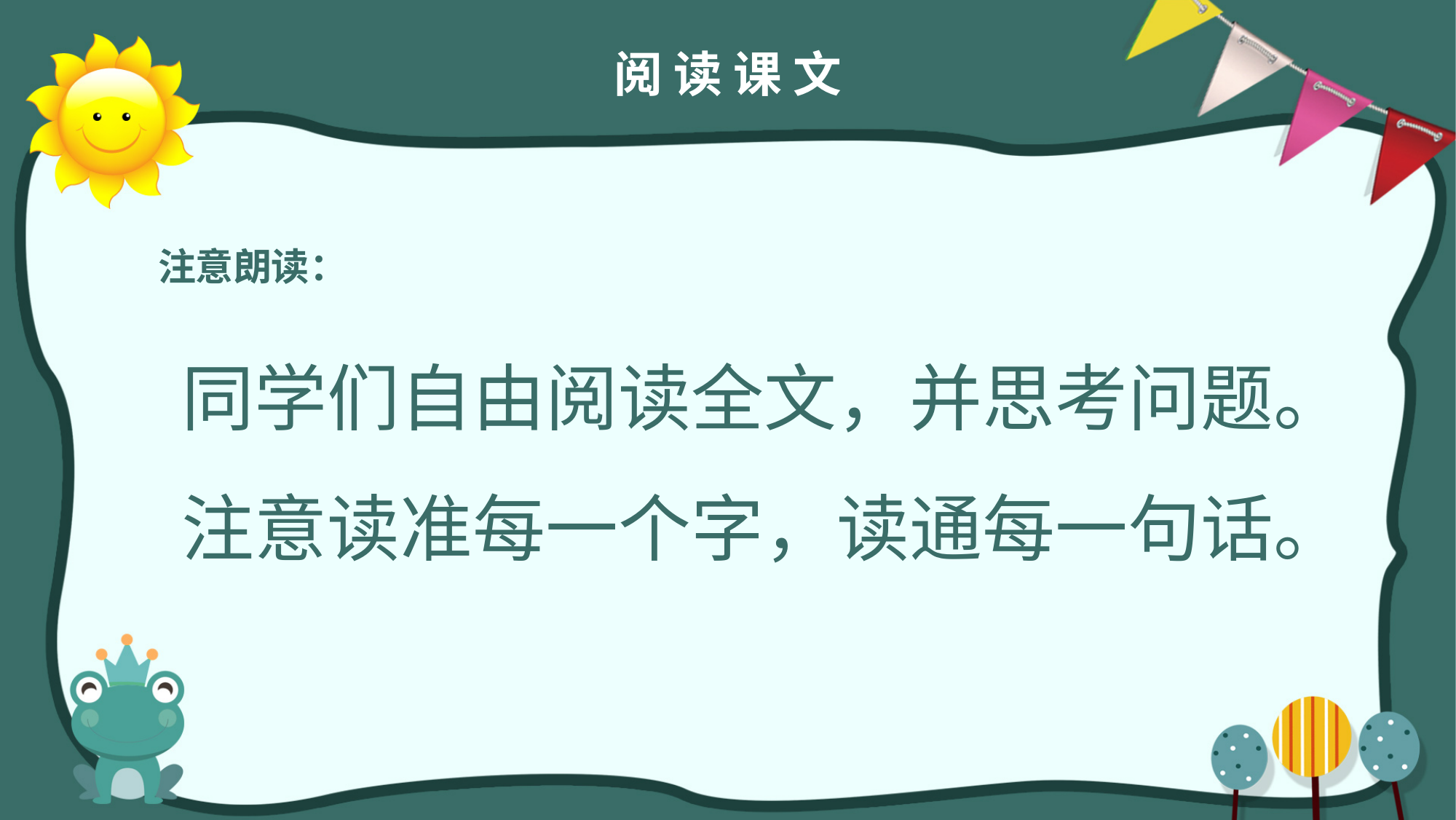

阅 读 课 文
注意朗读：
同学们自由阅读全文，并思考问题。
注意读准每一个字，读通每一句话。